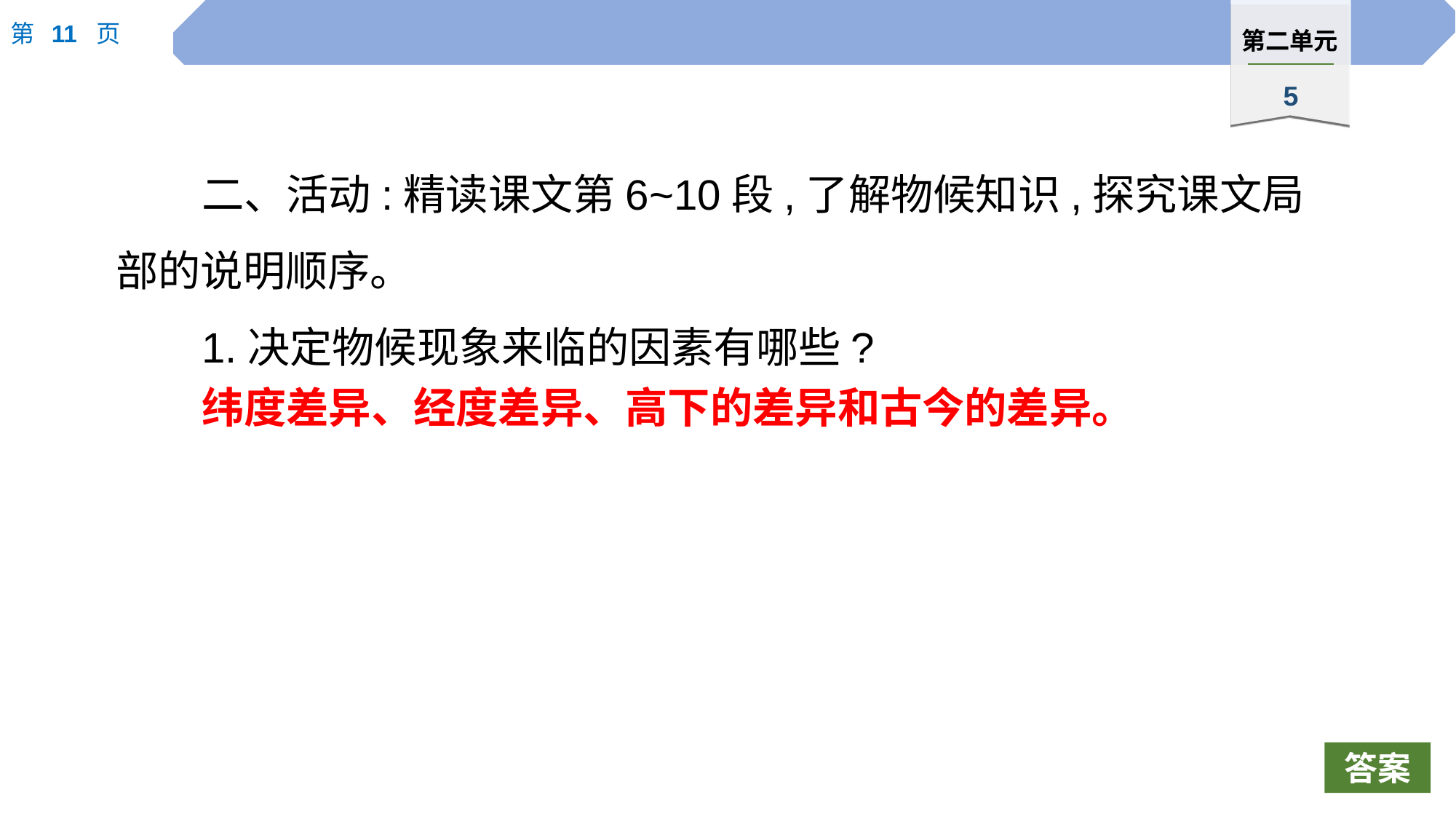

二、活动:精读课文第6~10段,了解物候知识,探究课文局部的说明顺序。
1.决定物候现象来临的因素有哪些?
纬度差异、经度差异、高下的差异和古今的差异。
答案